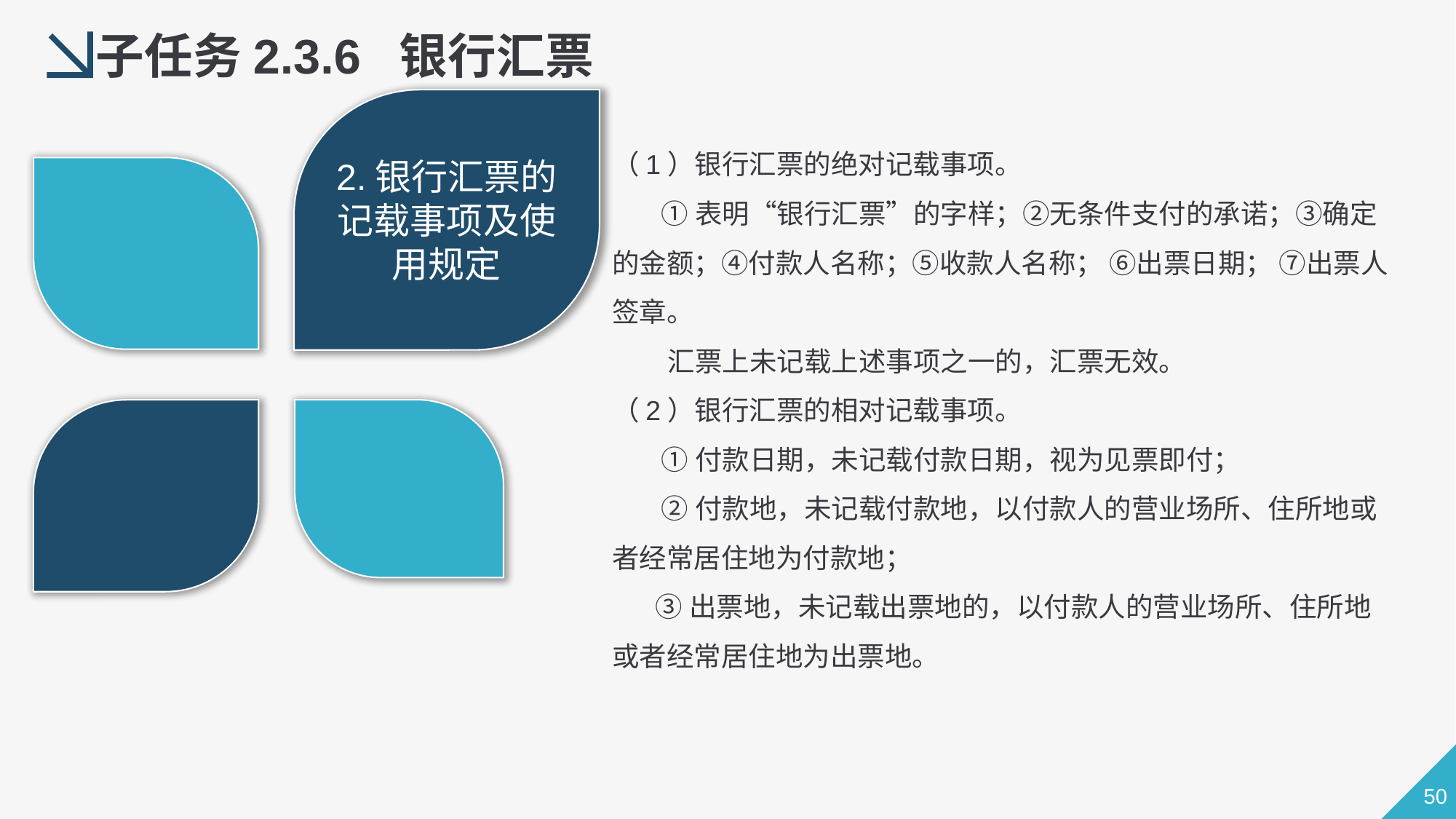

子任务2.3.6  银行汇票

2.银行汇票的记载事项及使用规定
（1）银行汇票的绝对记载事项。
        ①表明“银行汇票”的字样；②无条件支付的承诺；③确定的金额；④付款人名称；⑤收款人名称； ⑥出票日期； ⑦出票人签章。
        汇票上未记载上述事项之一的，汇票无效。
（2）银行汇票的相对记载事项。
        ①付款日期，未记载付款日期，视为见票即付；
        ②付款地，未记载付款地，以付款人的营业场所、住所地或者经常居住地为付款地；
       ③出票地，未记载出票地的，以付款人的营业场所、住所地或者经常居住地为出票地。